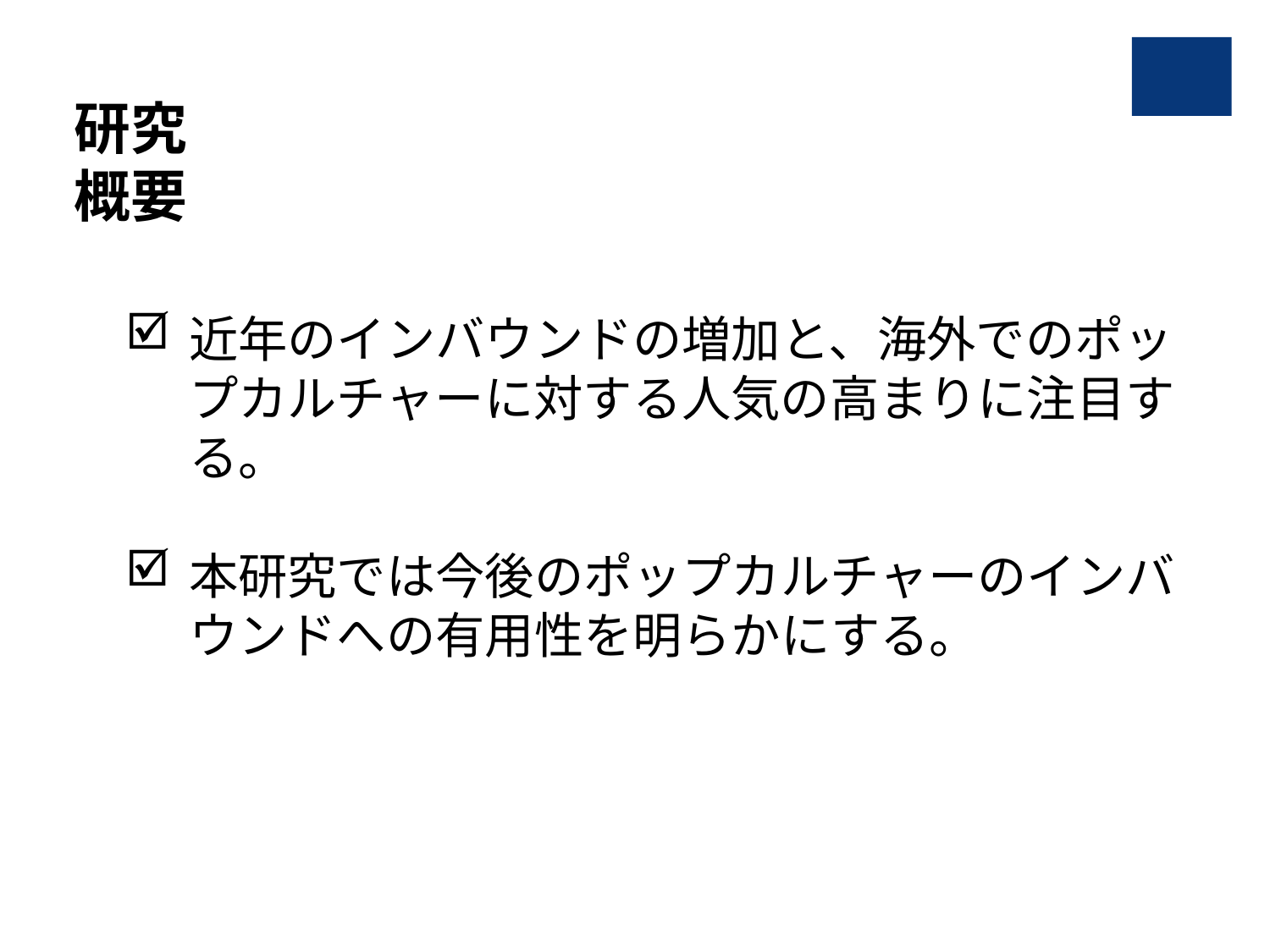

研究
概要

近年のインバウンドの増加と、海外でのポップカルチャーに対する人気の高まりに注目する。

本研究では今後のポップカルチャーのインバウンドへの有用性を明らかにする。

2